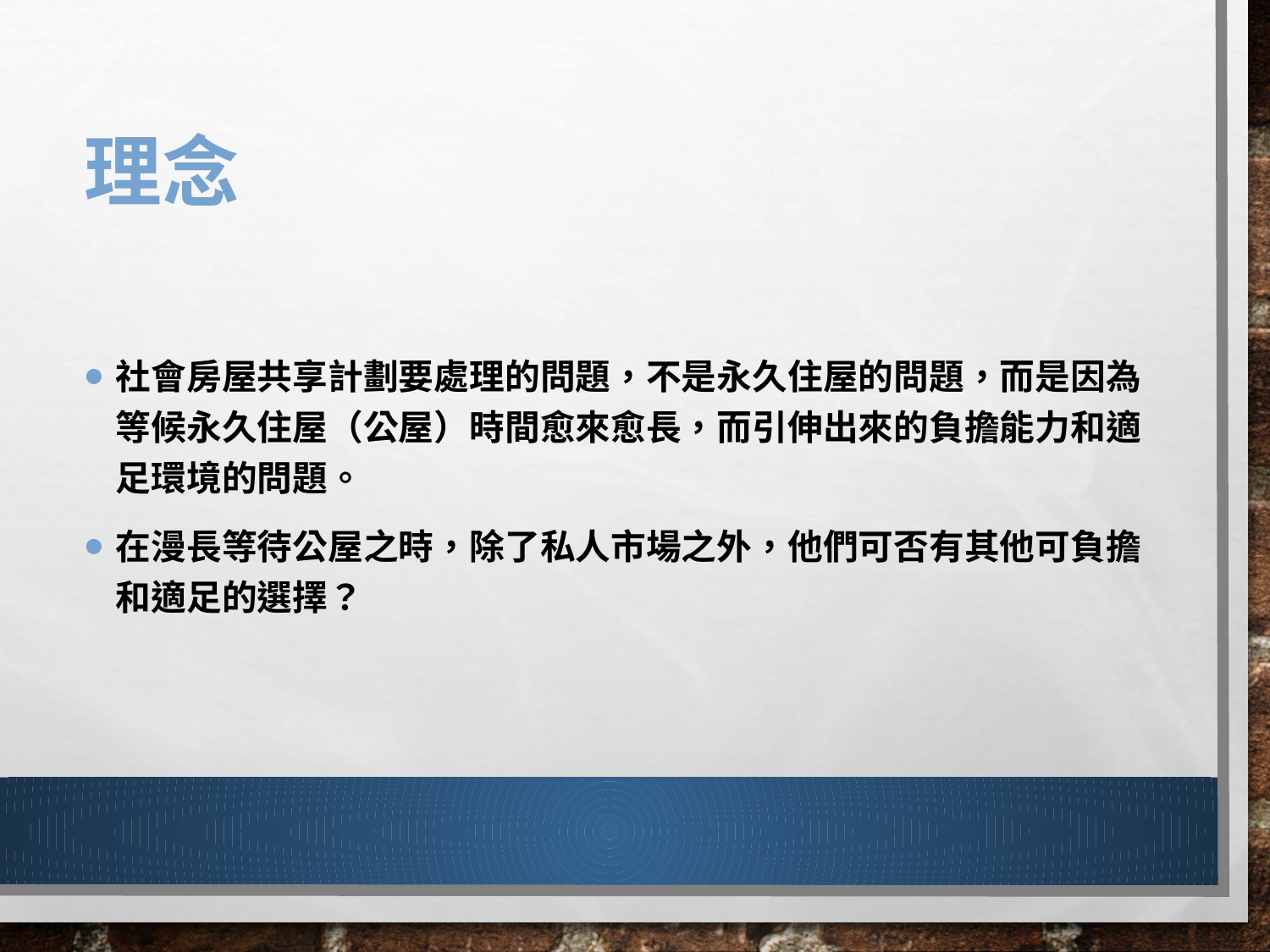

# 理念
社會房屋共享計劃要處理的問題，不是永久住屋的問題，而是因為等候永久住屋（公屋）時間愈來愈長，而引伸出來的負擔能力和適足環境的問題。
在漫長等待公屋之時，除了私人市場之外，他們可否有其他可負擔和適足的選擇？